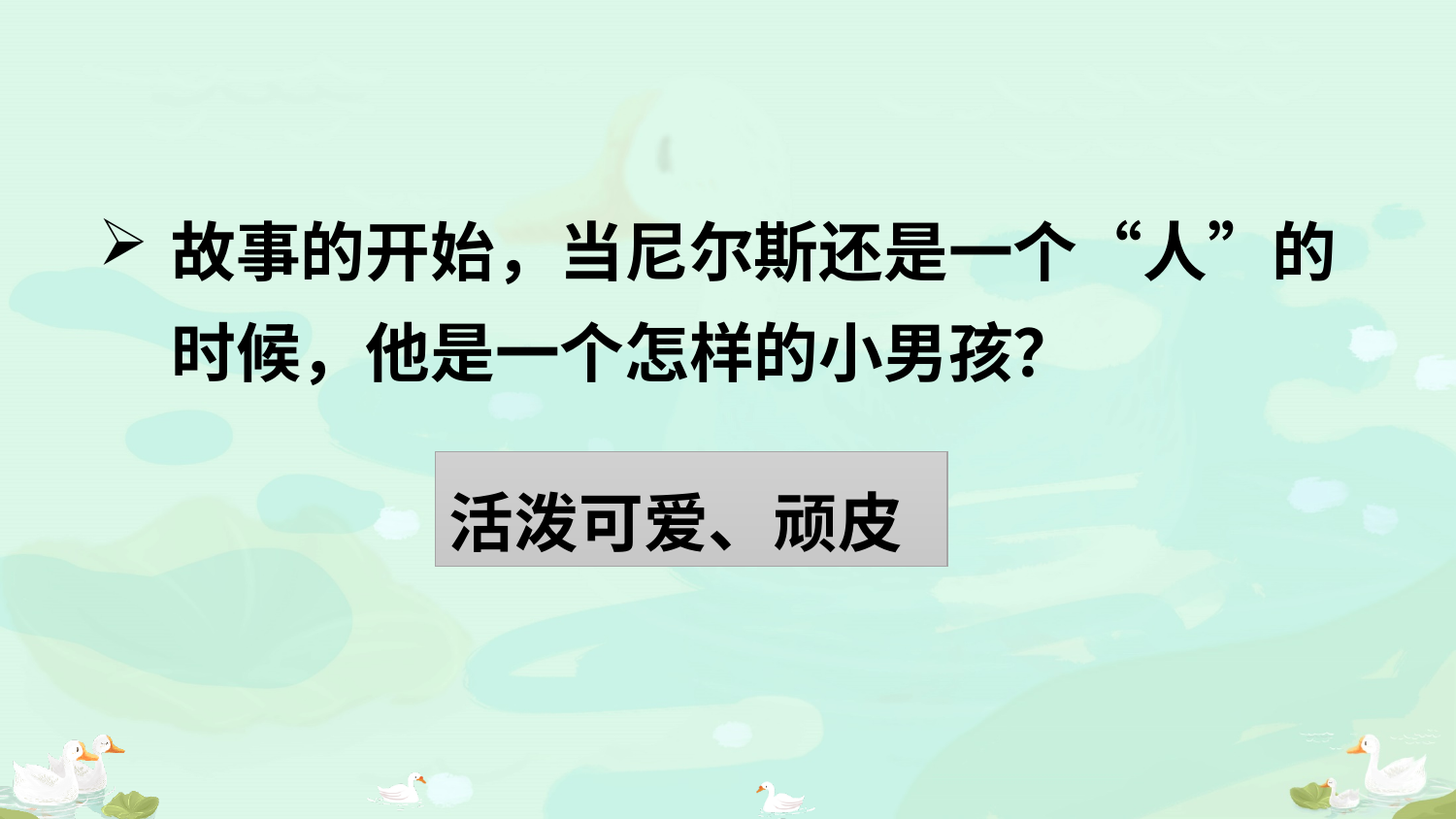

故事的开始，当尼尔斯还是一个“人”的时候，他是一个怎样的小男孩？
活泼可爱、顽皮